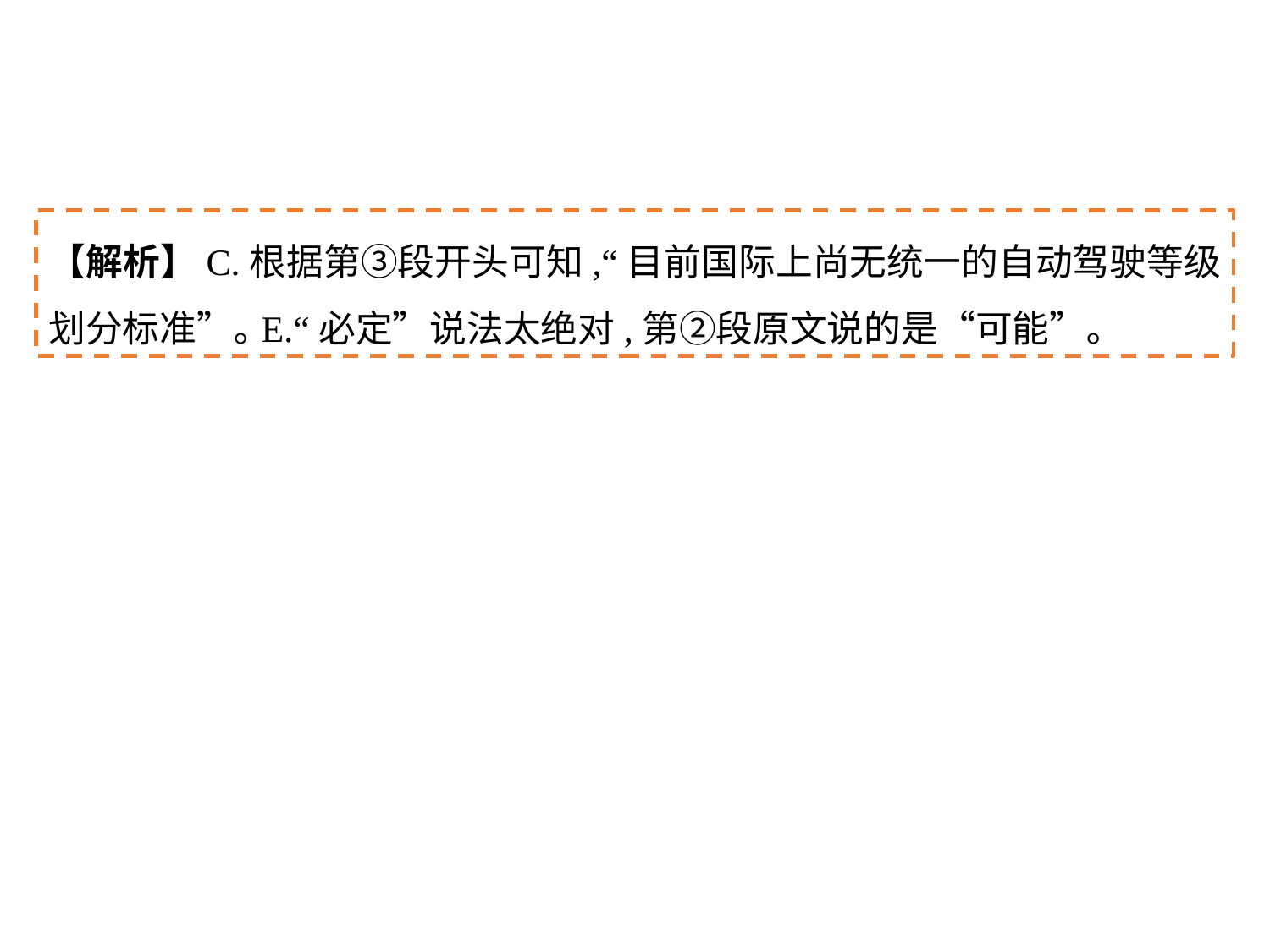

【解析】C.根据第③段开头可知,“目前国际上尚无统一的自动驾驶等级划分标准”｡E.“必定”说法太绝对,第②段原文说的是“可能”｡